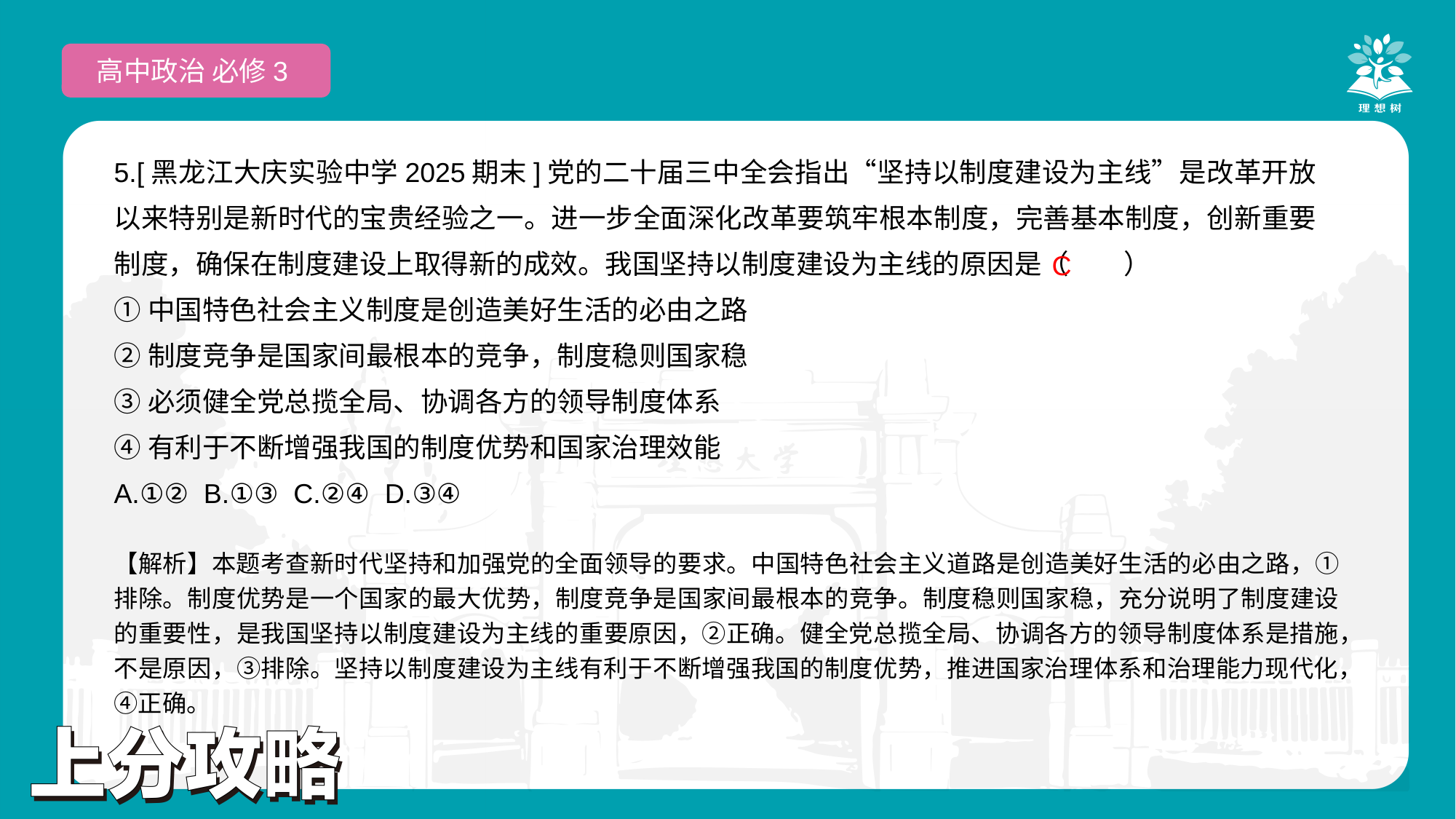

高中政治 必修3
5.[黑龙江大庆实验中学2025期末]党的二十届三中全会指出“坚持以制度建设为主线”是改革开放以来特别是新时代的宝贵经验之一。进一步全面深化改革要筑牢根本制度，完善基本制度，创新重要制度，确保在制度建设上取得新的成效。我国坚持以制度建设为主线的原因是（　　）
①中国特色社会主义制度是创造美好生活的必由之路
②制度竞争是国家间最根本的竞争，制度稳则国家稳
③必须健全党总揽全局、协调各方的领导制度体系
④有利于不断增强我国的制度优势和国家治理效能
A.①②  B.①③  C.②④  D.③④
C
【解析】本题考查新时代坚持和加强党的全面领导的要求。中国特色社会主义道路是创造美好生活的必由之路，①排除。制度优势是一个国家的最大优势，制度竞争是国家间最根本的竞争。制度稳则国家稳，充分说明了制度建设的重要性，是我国坚持以制度建设为主线的重要原因，②正确。健全党总揽全局、协调各方的领导制度体系是措施，不是原因，③排除。坚持以制度建设为主线有利于不断增强我国的制度优势，推进国家治理体系和治理能力现代化，④正确。